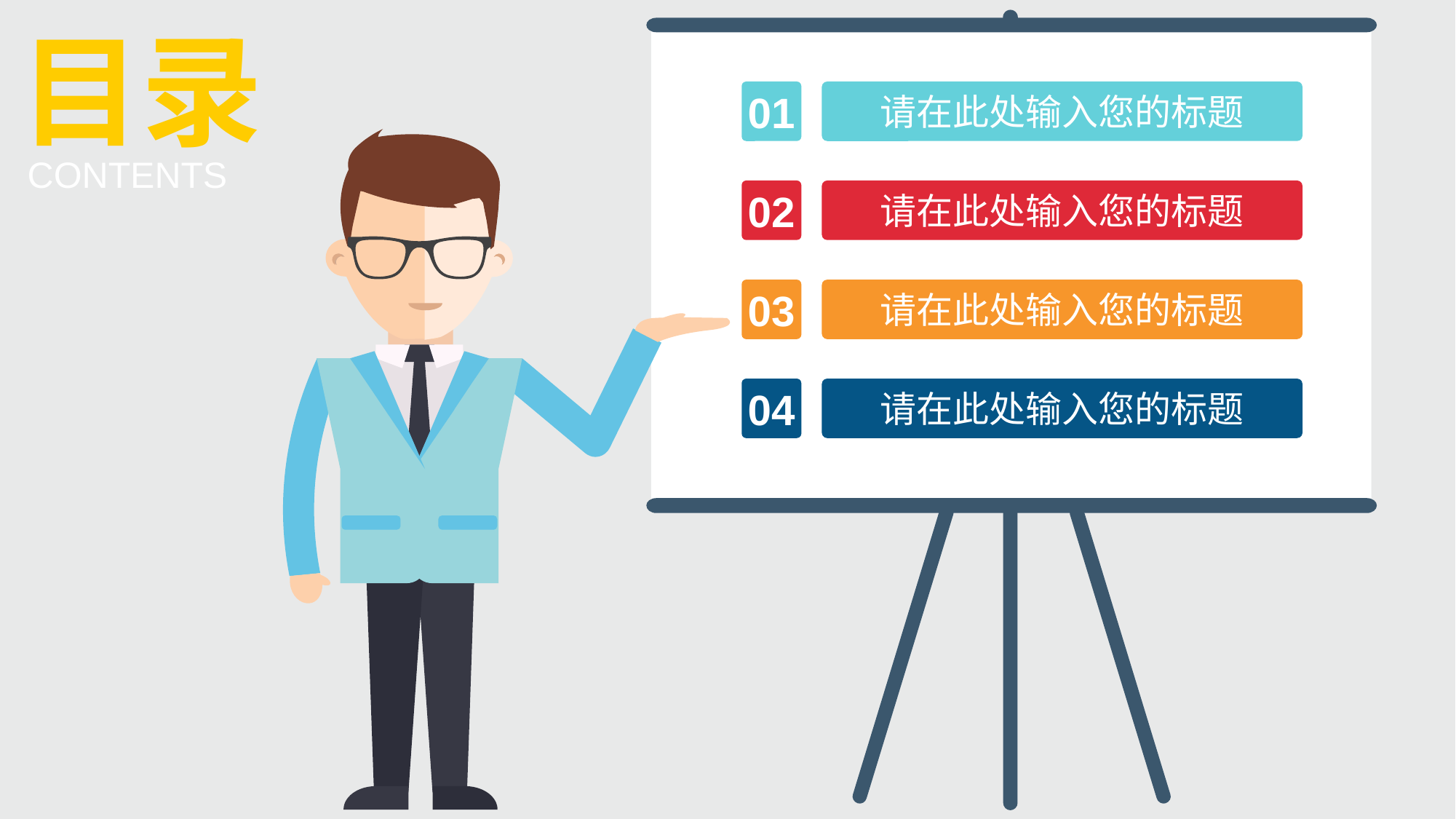

目录

01
请在此处输入您的标题

CONTENTS
02
请在此处输入您的标题
03
请在此处输入您的标题
04
请在此处输入您的标题